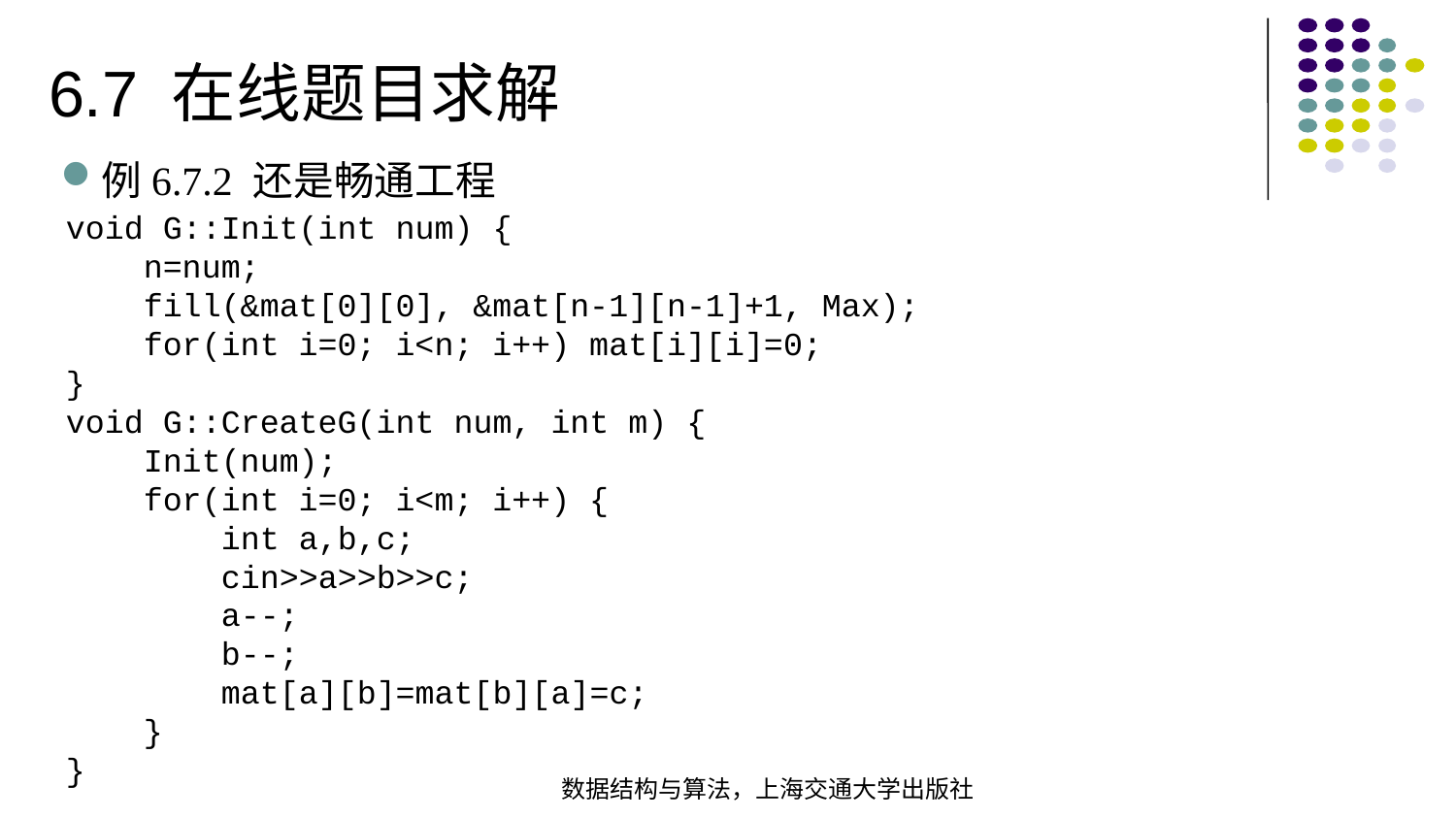

6.7 在线题目求解
例6.7.2 还是畅通工程
void G::Init(int num) {    n=num;    fill(&mat[0][0], &mat[n-1][n-1]+1, Max);    for(int i=0; i<n; i++) mat[i][i]=0;}void G::CreateG(int num, int m) {    Init(num);    for(int i=0; i<m; i++) {        int a,b,c;        cin>>a>>b>>c;        a--;        b--;        mat[a][b]=mat[b][a]=c;    }
}